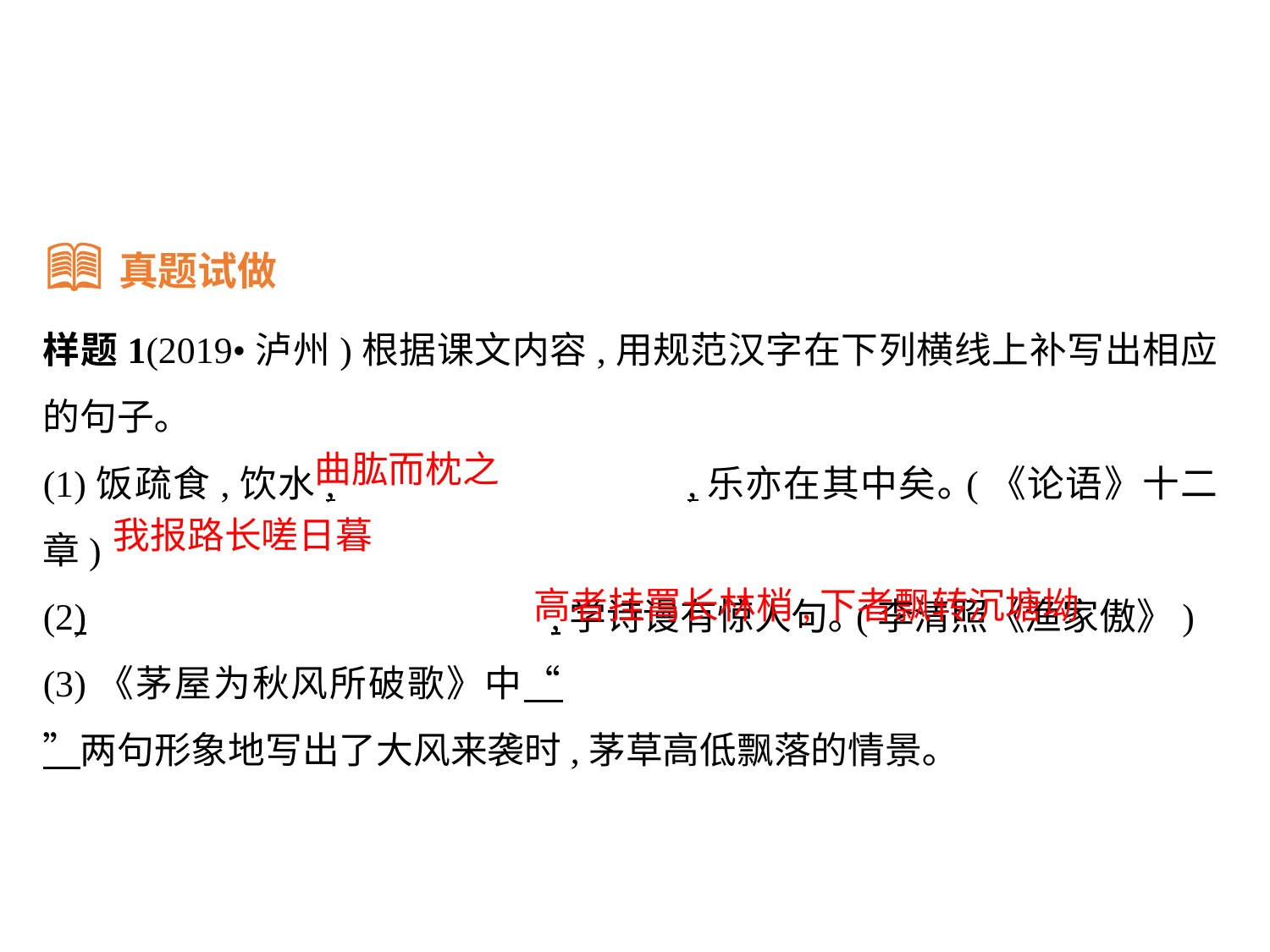

真题试做

样题1(2019•泸州)根据课文内容,用规范汉字在下列横线上补写出相应的句子｡
(1)饭疏食,饮水,			,乐亦在其中矣｡(《论语》十二章)
(2)				,学诗谩有惊人句｡(李清照《渔家傲》)
(3)《茅屋为秋风所破歌》中“						”两句形象地写出了大风来袭时,茅草高低飘落的情景｡
曲肱而枕之
我报路长嗟日暮
高者挂罥长林梢,下者飘转沉塘坳